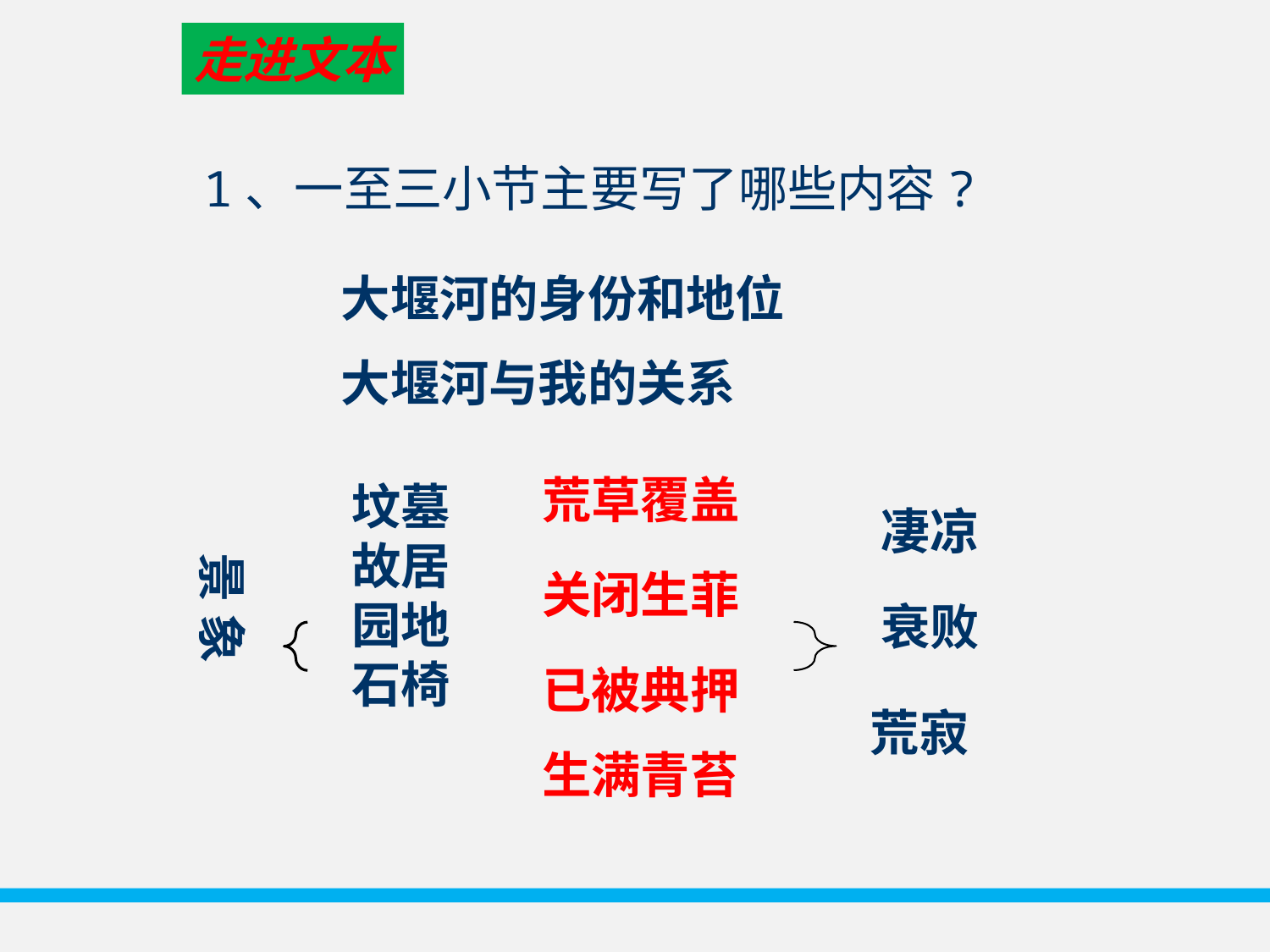

走进文本
1、一至三小节主要写了哪些内容?
大堰河的身份和地位
大堰河与我的关系
荒草覆盖
坟墓
故居
园地
石椅
凄凉
景 象
关闭生菲
衰败

已被典押
荒寂
生满青苔